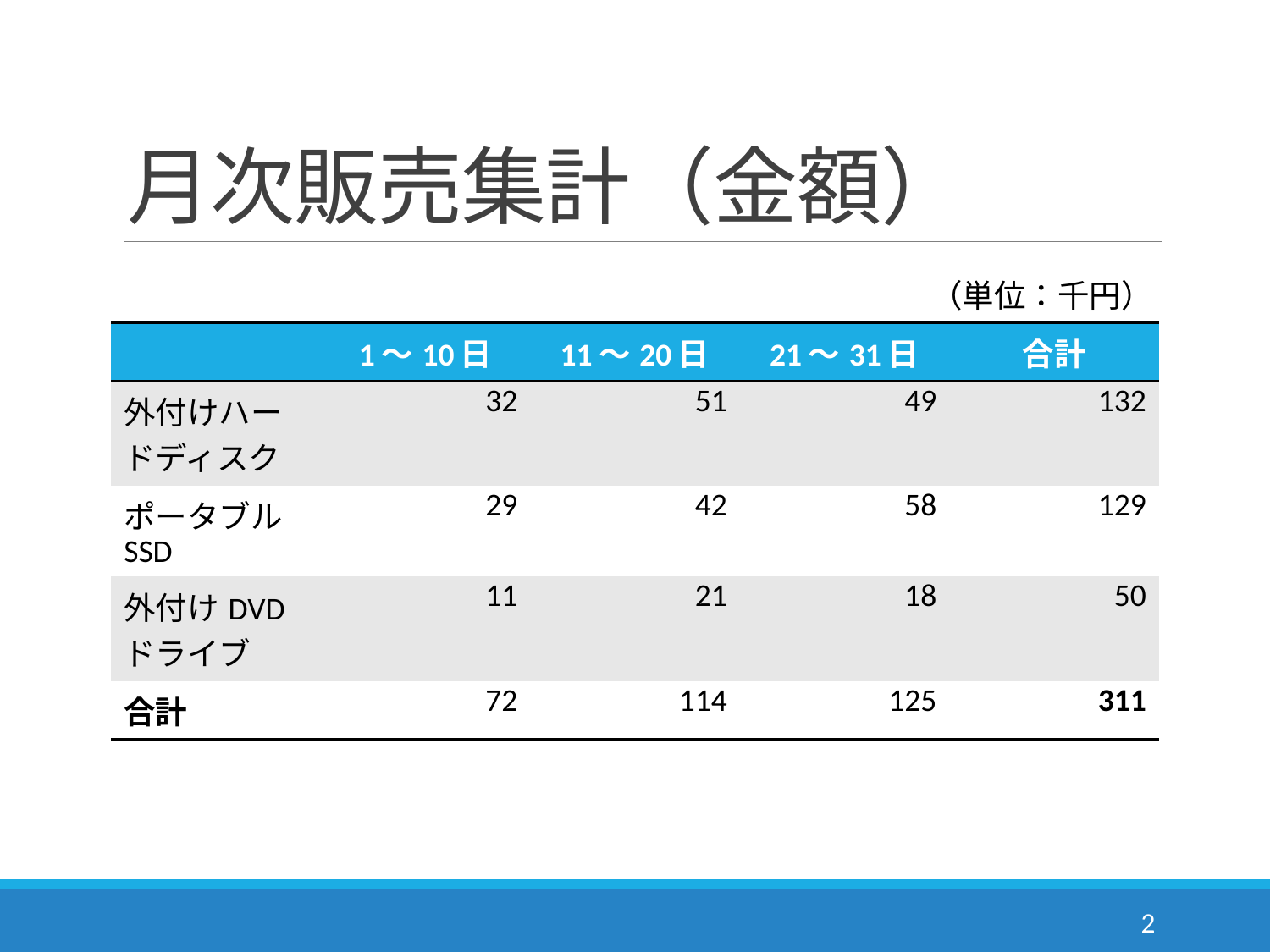

# 月次販売集計（金額）
（単位：千円）
|  | 1～10日 | 11～20日 | 21～31日 | 合計 |
| --- | --- | --- | --- | --- |
| 外付けハードディスク | 32 | 51 | 49 | 132 |
| ポータブルSSD | 29 | 42 | 58 | 129 |
| 外付けDVDドライブ | 11 | 21 | 18 | 50 |
| 合計 | 72 | 114 | 125 | 311 |
2